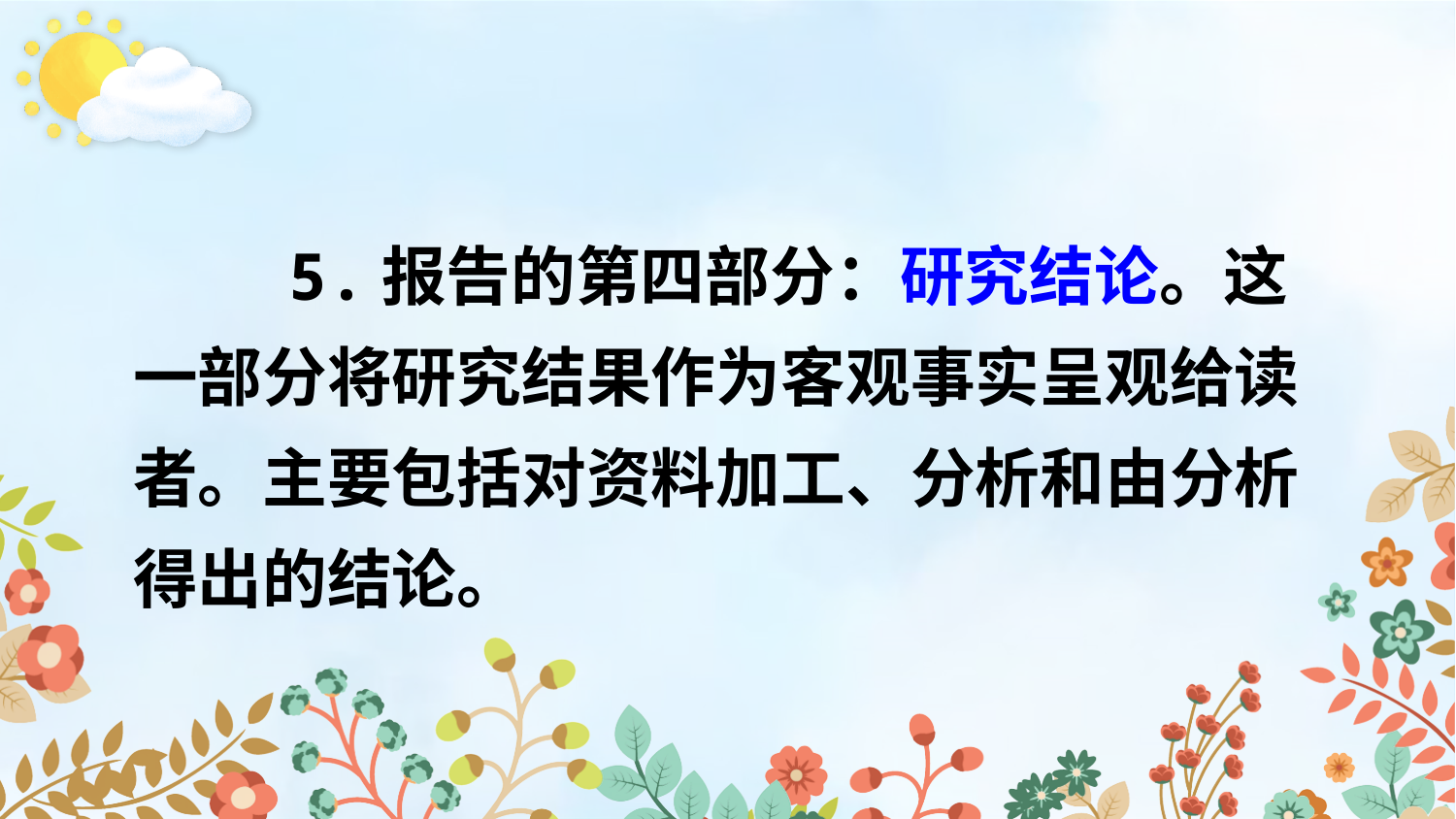

5.报告的第四部分：研究结论。这一部分将研究结果作为客观事实呈观给读者。主要包括对资料加工、分析和由分析得出的结论。